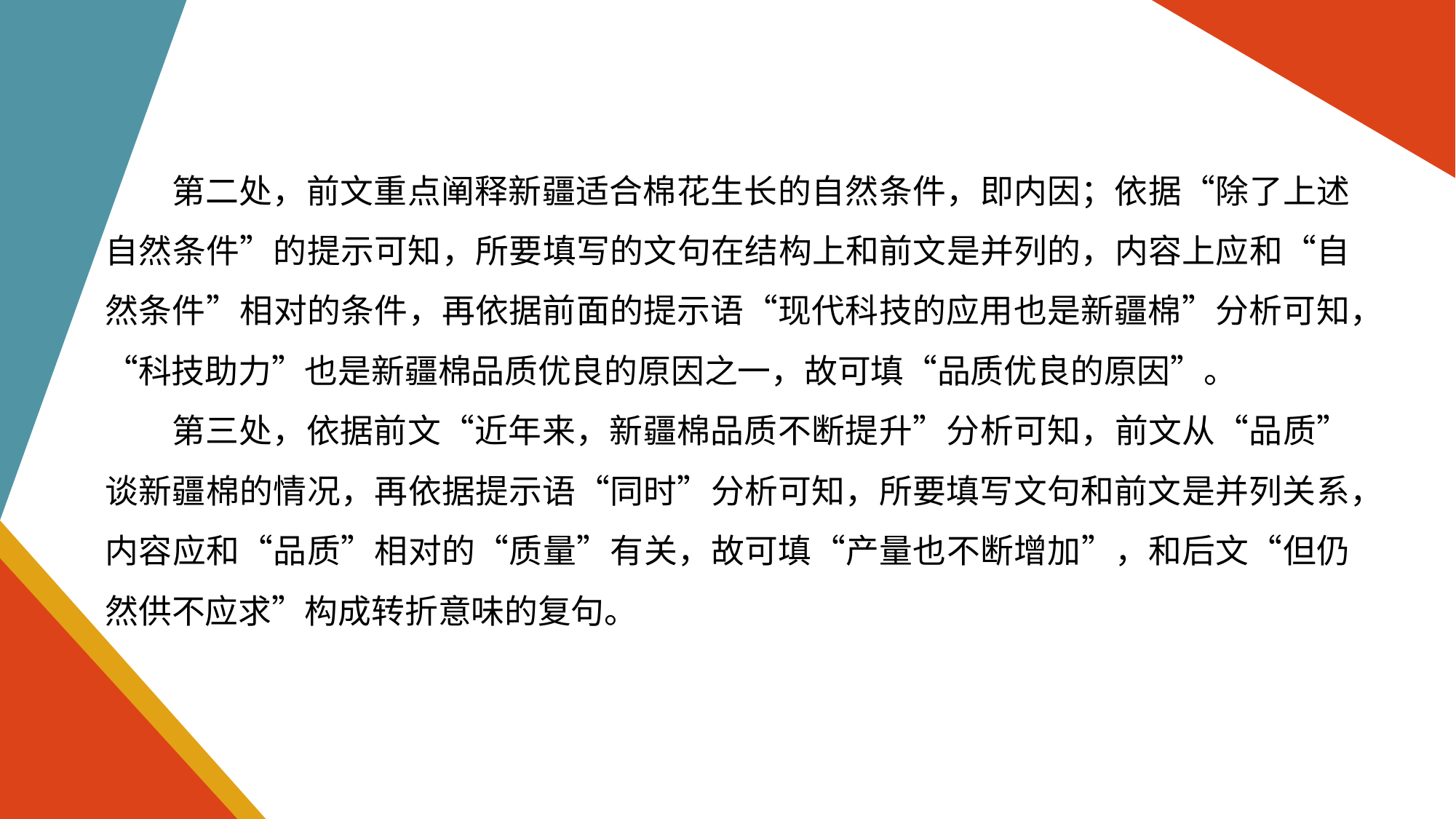

第二处，前文重点阐释新疆适合棉花生长的自然条件，即内因；依据“除了上述自然条件”的提示可知，所要填写的文句在结构上和前文是并列的，内容上应和“自然条件”相对的条件，再依据前面的提示语“现代科技的应用也是新疆棉”分析可知，“科技助力”也是新疆棉品质优良的原因之一，故可填“品质优良的原因”。
第三处，依据前文“近年来，新疆棉品质不断提升”分析可知，前文从“品质”谈新疆棉的情况，再依据提示语“同时”分析可知，所要填写文句和前文是并列关系，内容应和“品质”相对的“质量”有关，故可填“产量也不断增加”，和后文“但仍然供不应求”构成转折意味的复句。